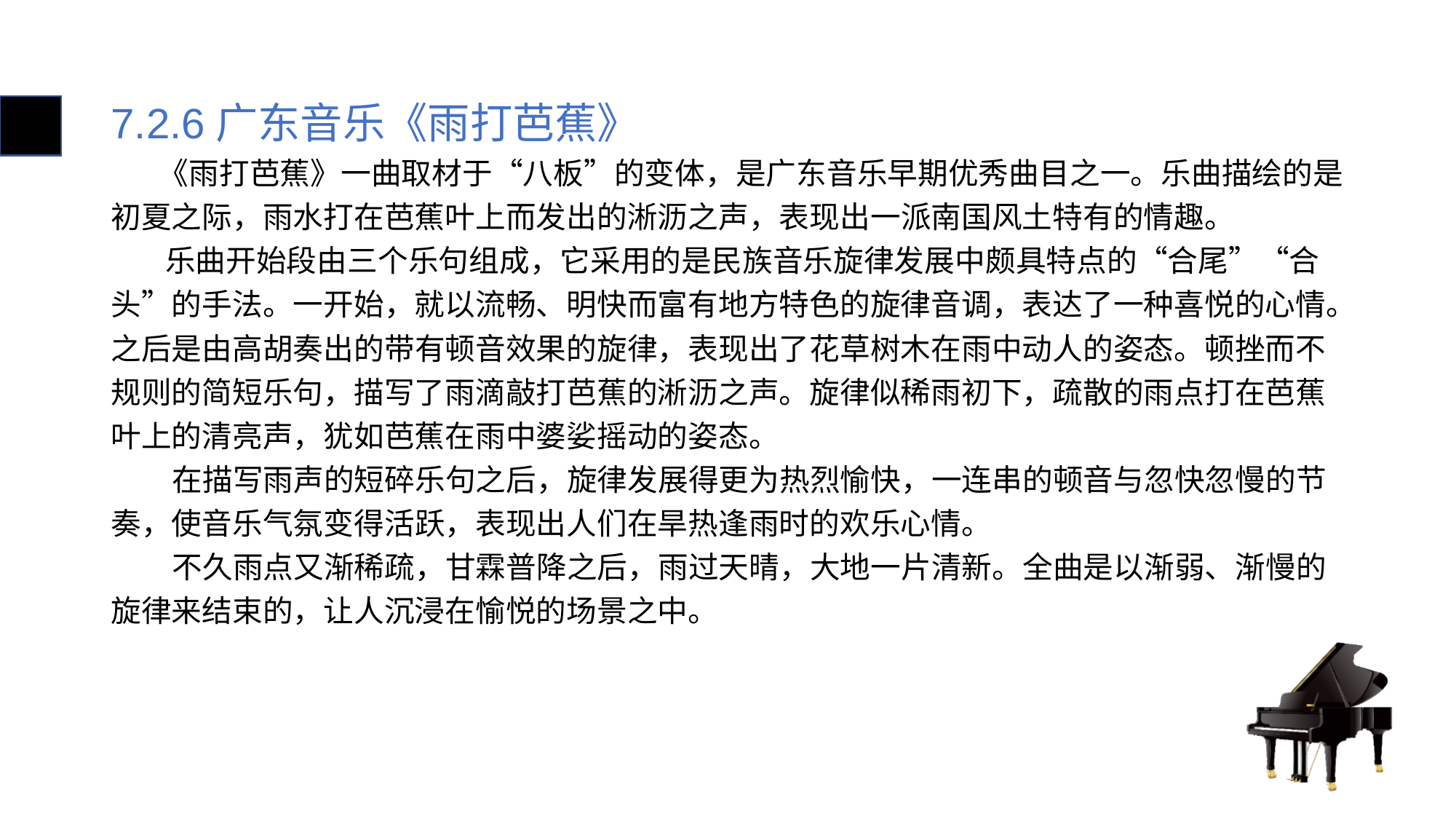

# 7.2.6广东音乐《雨打芭蕉》
      《雨打芭蕉》一曲取材于“八板”的变体，是广东音乐早期优秀曲目之一。乐曲描绘的是初夏之际，雨水打在芭蕉叶上而发出的淅沥之声，表现出一派南国风土特有的情趣。
       乐曲开始段由三个乐句组成，它采用的是民族音乐旋律发展中颇具特点的“合尾”“合头”的手法。一开始，就以流畅、明快而富有地方特色的旋律音调，表达了一种喜悦的心情。
之后是由高胡奏出的带有顿音效果的旋律，表现出了花草树木在雨中动人的姿态。顿挫而不规则的简短乐句，描写了雨滴敲打芭蕉的淅沥之声。旋律似稀雨初下，疏散的雨点打在芭蕉叶上的清亮声，犹如芭蕉在雨中婆娑摇动的姿态。
        在描写雨声的短碎乐句之后，旋律发展得更为热烈愉快，一连串的顿音与忽快忽慢的节奏，使音乐气氛变得活跃，表现出人们在旱热逢雨时的欢乐心情。
        不久雨点又渐稀疏，甘霖普降之后，雨过天晴，大地一片清新。全曲是以渐弱、渐慢的旋律来结束的，让人沉浸在愉悦的场景之中。